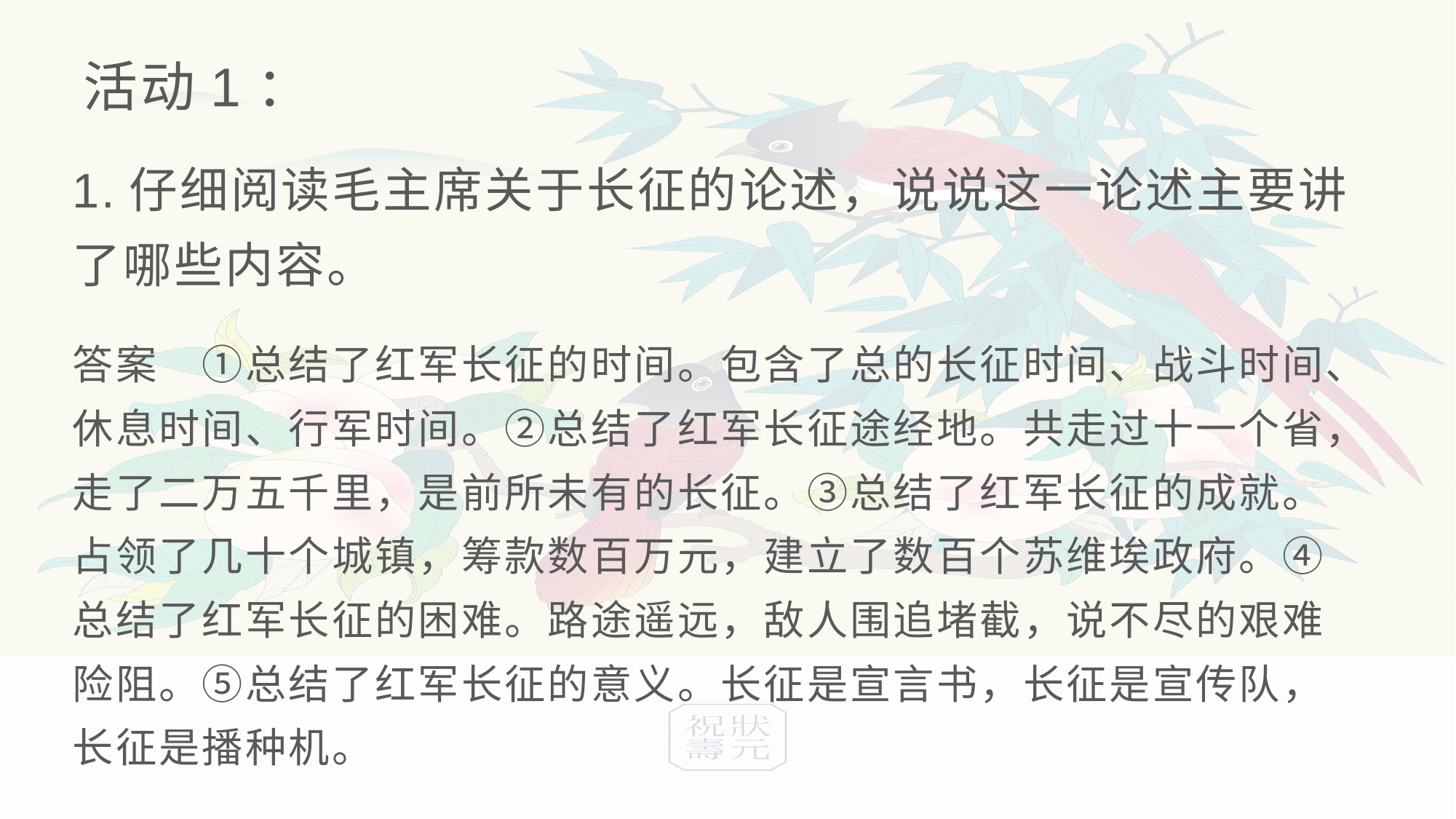

活动1：
1.仔细阅读毛主席关于长征的论述，说说这一论述主要讲了哪些内容。

答案　①总结了红军长征的时间。包含了总的长征时间、战斗时间、休息时间、行军时间。②总结了红军长征途经地。共走过十一个省，走了二万五千里，是前所未有的长征。③总结了红军长征的成就。占领了几十个城镇，筹款数百万元，建立了数百个苏维埃政府。④总结了红军长征的困难。路途遥远，敌人围追堵截，说不尽的艰难险阻。⑤总结了红军长征的意义。长征是宣言书，长征是宣传队，长征是播种机。